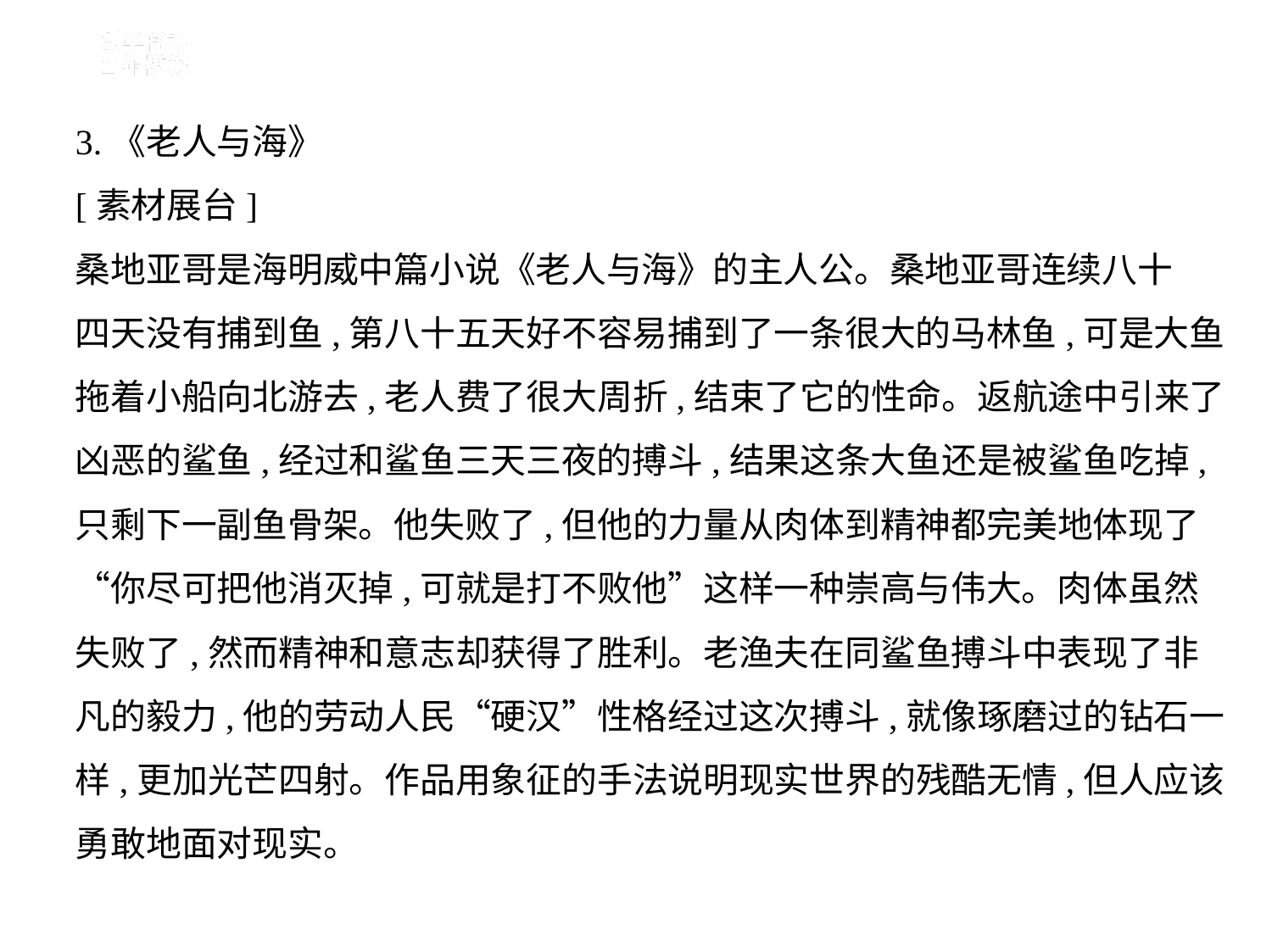

3.《老人与海》
[素材展台]
桑地亚哥是海明威中篇小说《老人与海》的主人公。桑地亚哥连续八十
四天没有捕到鱼,第八十五天好不容易捕到了一条很大的马林鱼,可是大鱼
拖着小船向北游去,老人费了很大周折,结束了它的性命。返航途中引来了
凶恶的鲨鱼,经过和鲨鱼三天三夜的搏斗,结果这条大鱼还是被鲨鱼吃掉,
只剩下一副鱼骨架。他失败了,但他的力量从肉体到精神都完美地体现了
“你尽可把他消灭掉,可就是打不败他”这样一种崇高与伟大。肉体虽然
失败了,然而精神和意志却获得了胜利。老渔夫在同鲨鱼搏斗中表现了非
凡的毅力,他的劳动人民“硬汉”性格经过这次搏斗,就像琢磨过的钻石一
样,更加光芒四射。作品用象征的手法说明现实世界的残酷无情,但人应该
勇敢地面对现实。